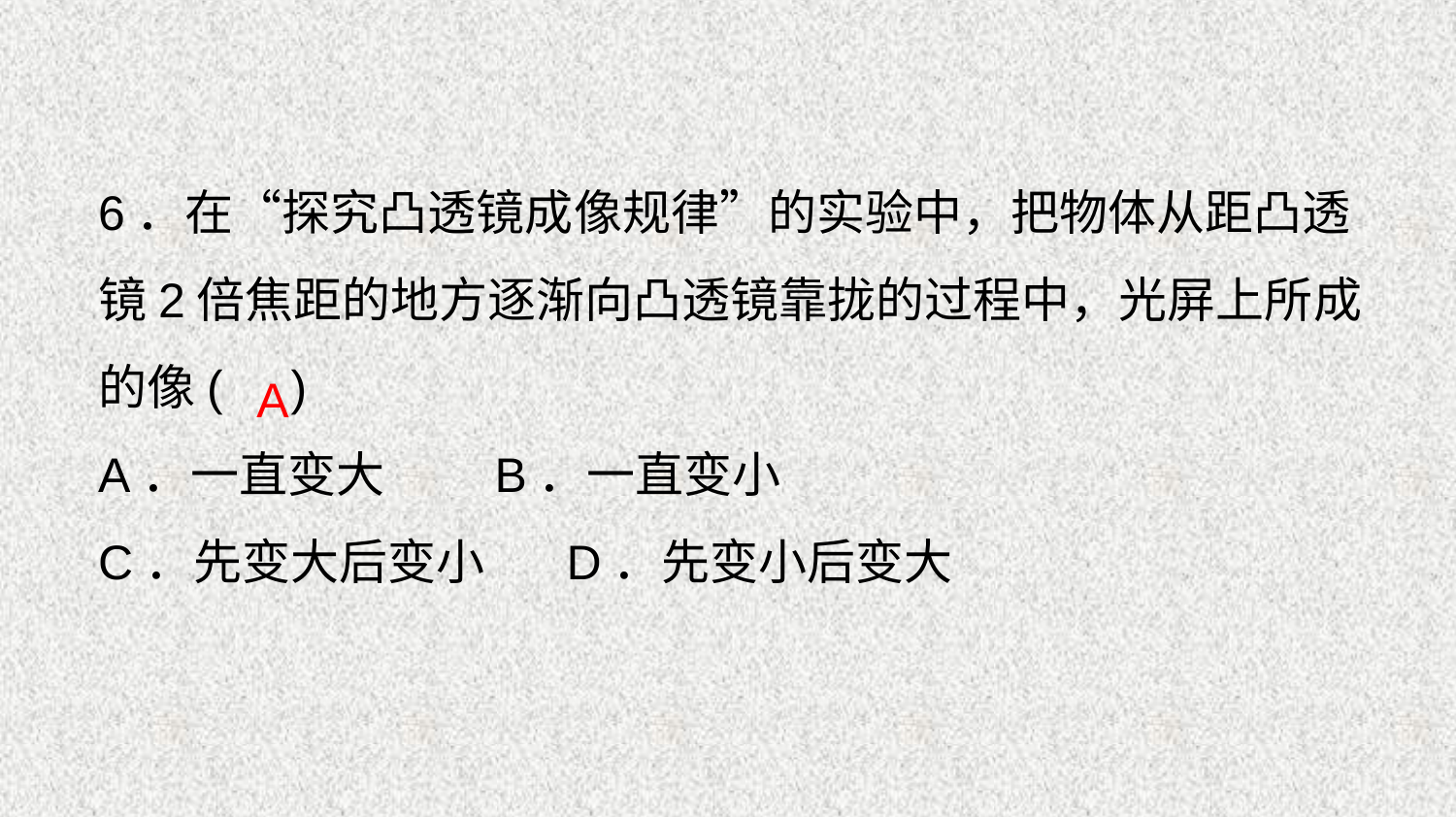

6．在“探究凸透镜成像规律”的实验中，把物体从距凸透镜2倍焦距的地方逐渐向凸透镜靠拢的过程中，光屏上所成的像(     )
A．一直变大         B．一直变小
C．先变大后变小  　D．先变小后变大
A